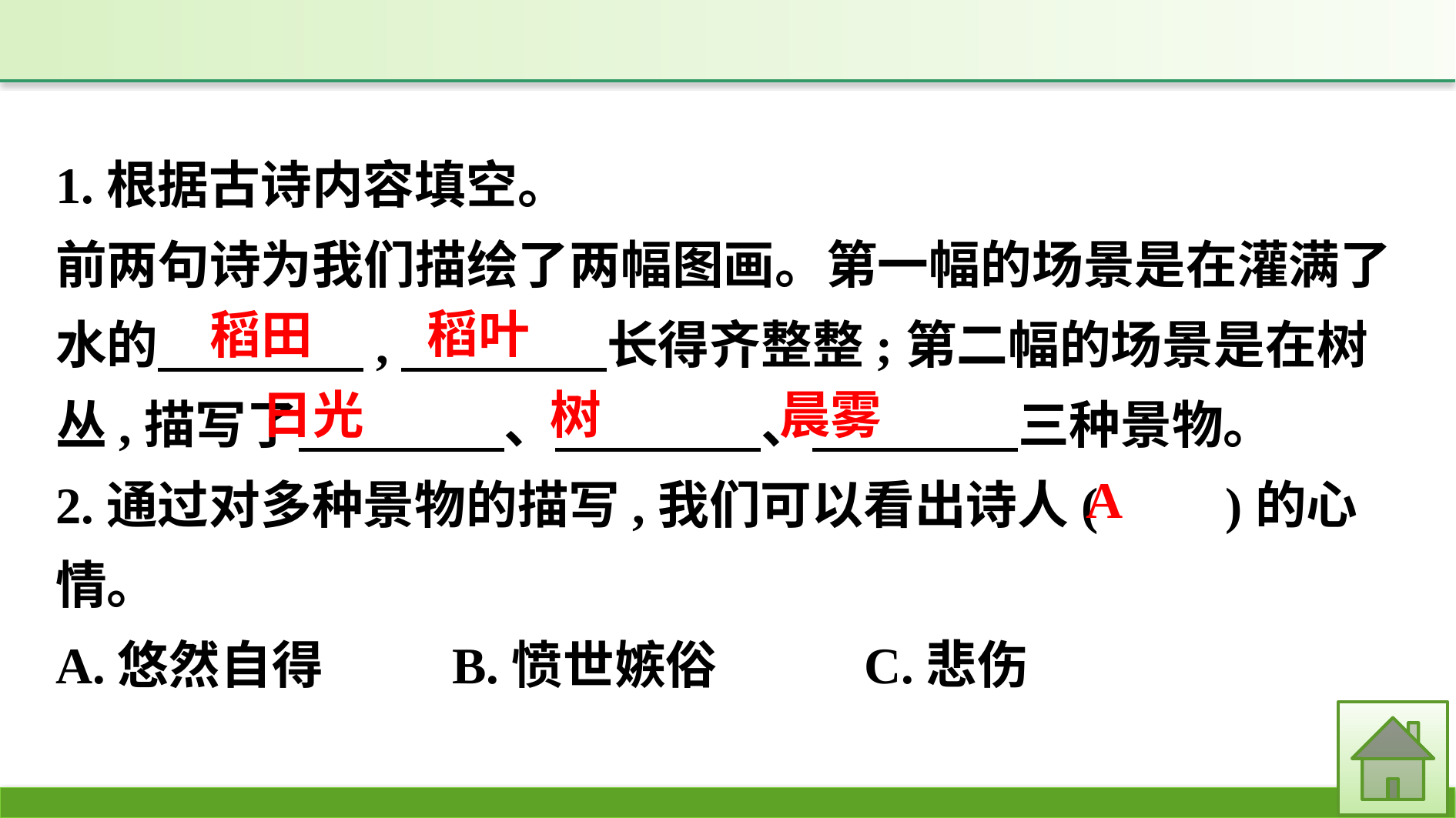

1.根据古诗内容填空。
前两句诗为我们描绘了两幅图画。第一幅的场景是在灌满了水的　　　　,　　　　长得齐整整;第二幅的场景是在树丛,描写了　　　　、　　　　、　　　　三种景物。
2.通过对多种景物的描写,我们可以看出诗人(　　)的心情。
A.悠然自得		B.愤世嫉俗		C.悲伤
稻叶
稻田
树
日光
晨雾
A